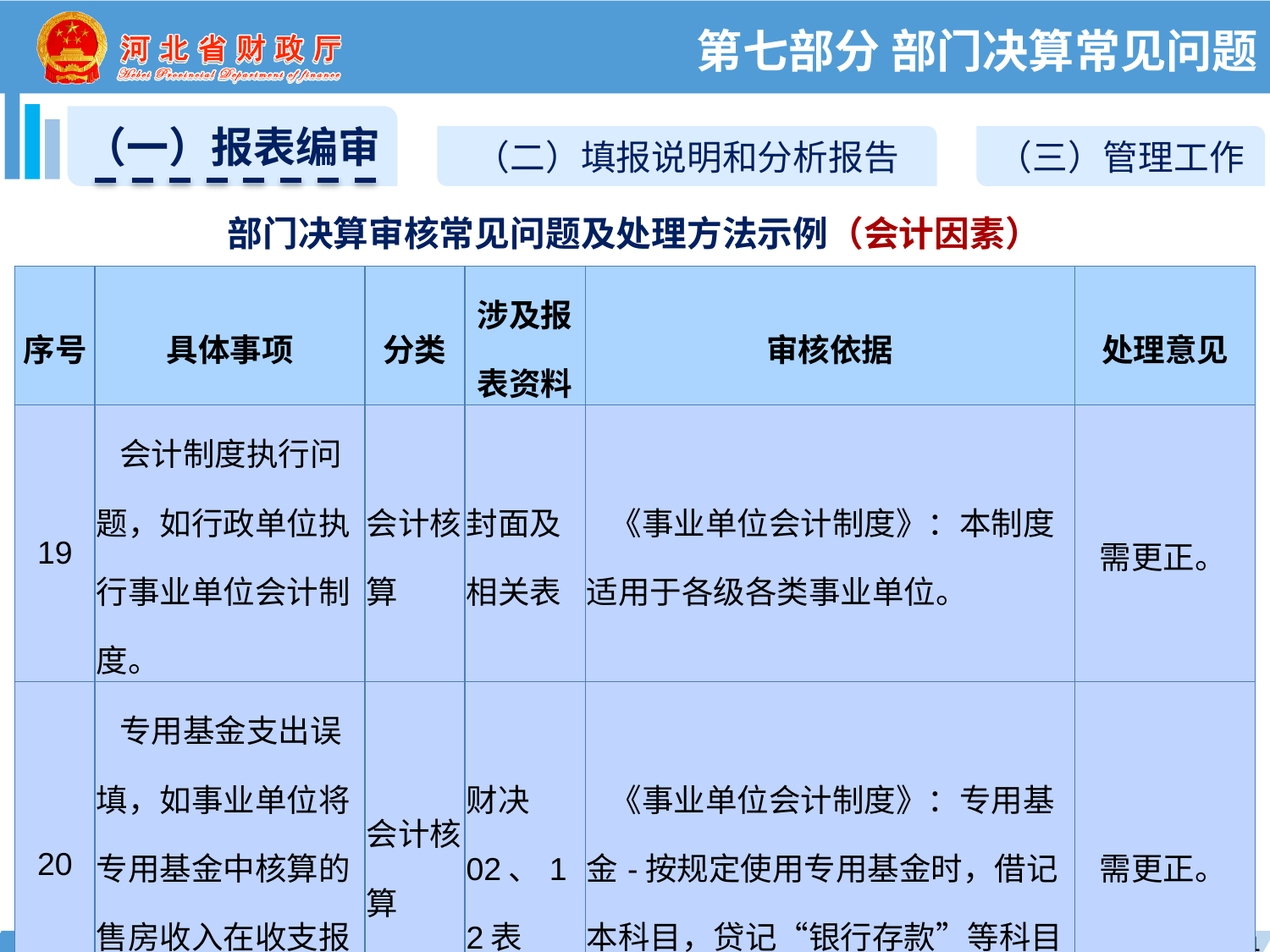

第七部分 部门决算常见问题
（一）报表编审
（二）填报说明和分析报告
（三）管理工作
部门决算审核常见问题及处理方法示例（会计因素）
| 序号 | 具体事项 | 分类 | 涉及报表资料 | 审核依据 | 处理意见 |
| --- | --- | --- | --- | --- | --- |
| 19 | 会计制度执行问题，如行政单位执行事业单位会计制度。 | 会计核算 | 封面及相关表 | 《事业单位会计制度》：本制度适用于各级各类事业单位。 | 需更正。 |
| 20 | 专用基金支出误填，如事业单位将专用基金中核算的售房收入在收支报表重复反映。 | 会计核算 | 财决02、12表 | 《事业单位会计制度》：专用基金-按规定使用专用基金时，借记本科目，贷记“银行存款”等科目 | 需更正。 |
161